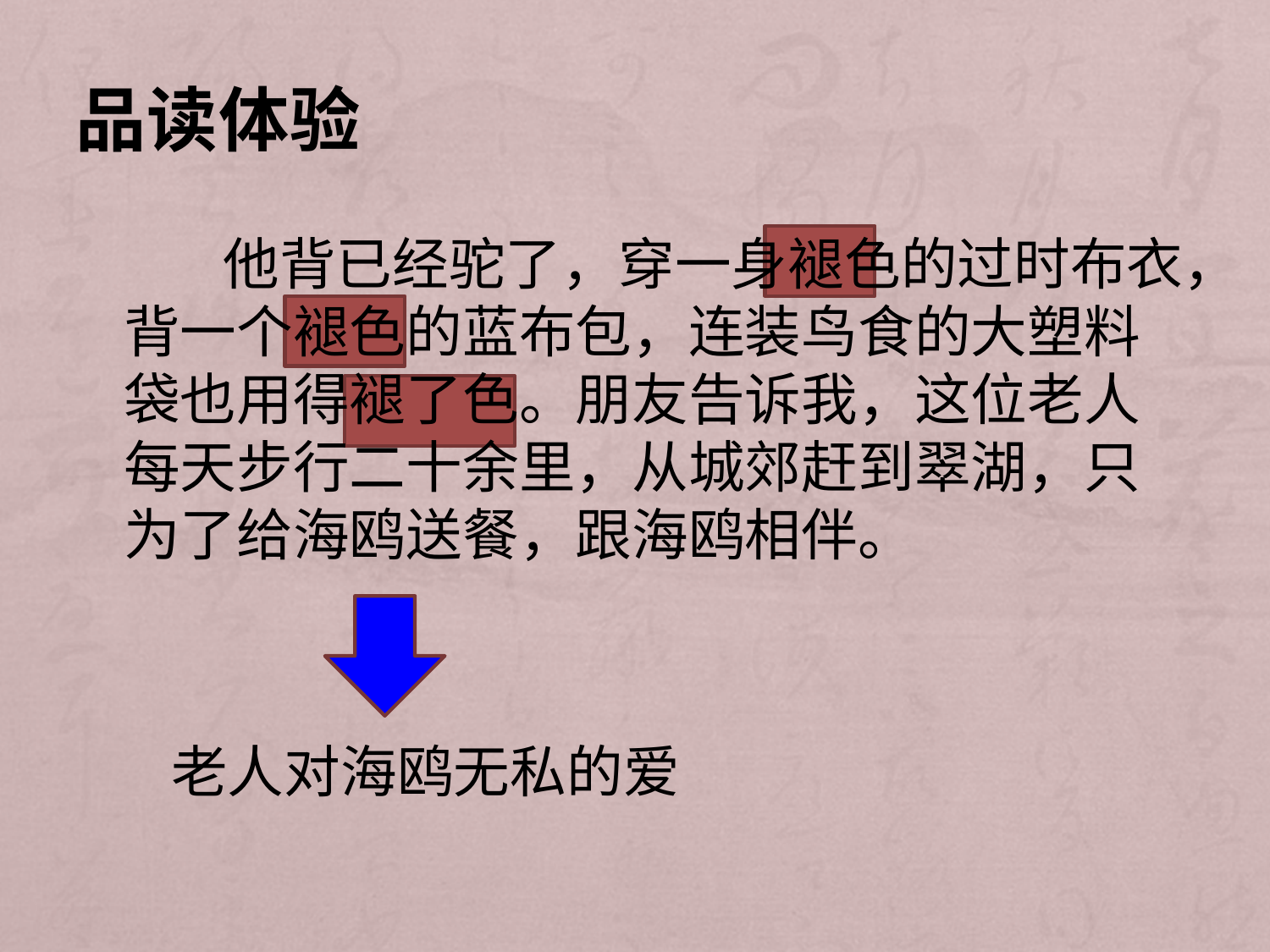

# 品读体验
   他背已经驼了，穿一身褪色的过时布衣，背一个褪色的蓝布包，连装鸟食的大塑料袋也用得褪了色。朋友告诉我，这位老人每天步行二十余里，从城郊赶到翠湖，只为了给海鸥送餐，跟海鸥相伴。

老人对海鸥无私的爱